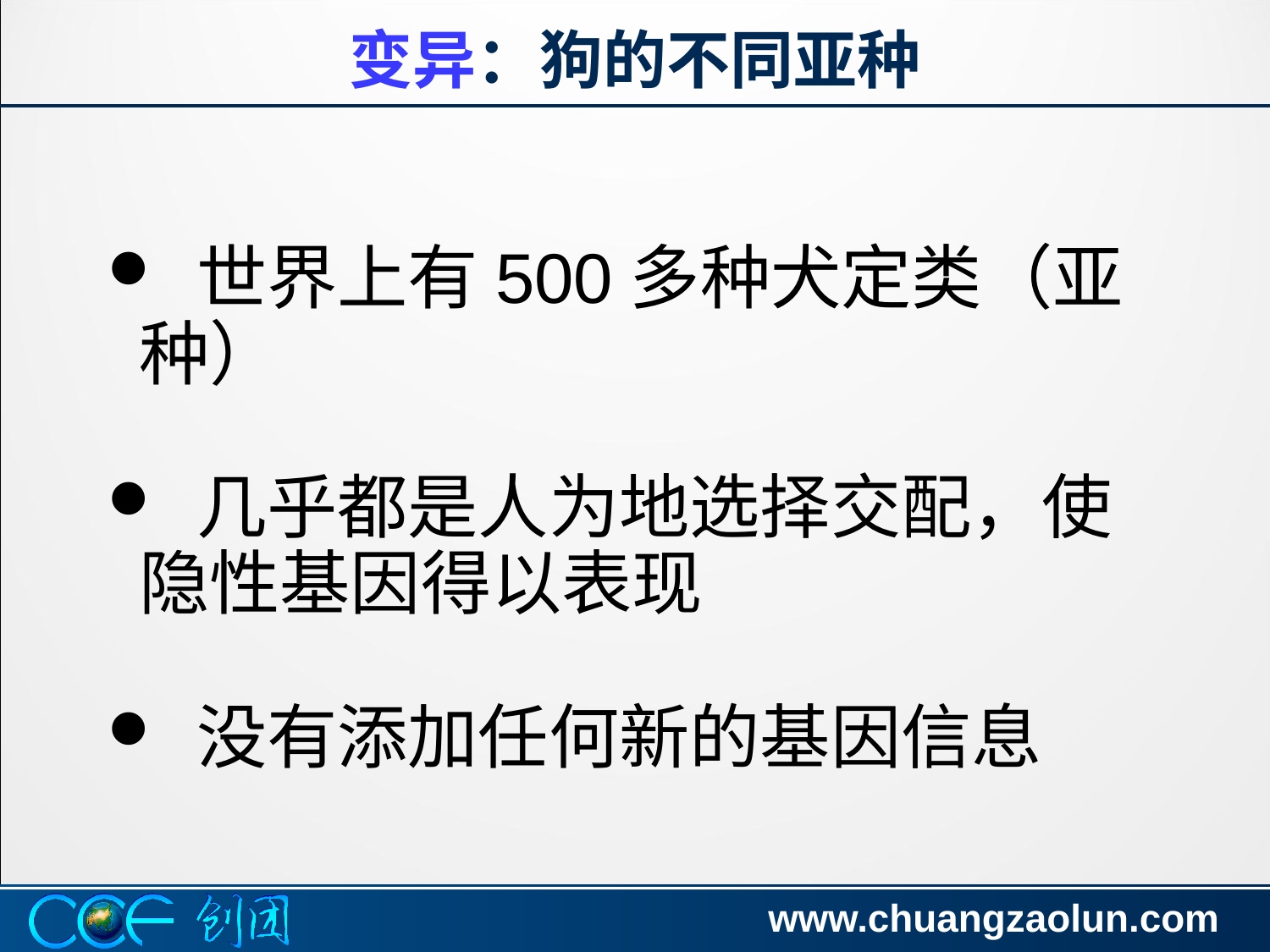

# Variation 5: dogs summary
变异：狗的不同亚种
 世界上有500多种犬定类（亚种）

 几乎都是人为地选择交配，使隐性基因得以表现

 没有添加任何新的基因信息